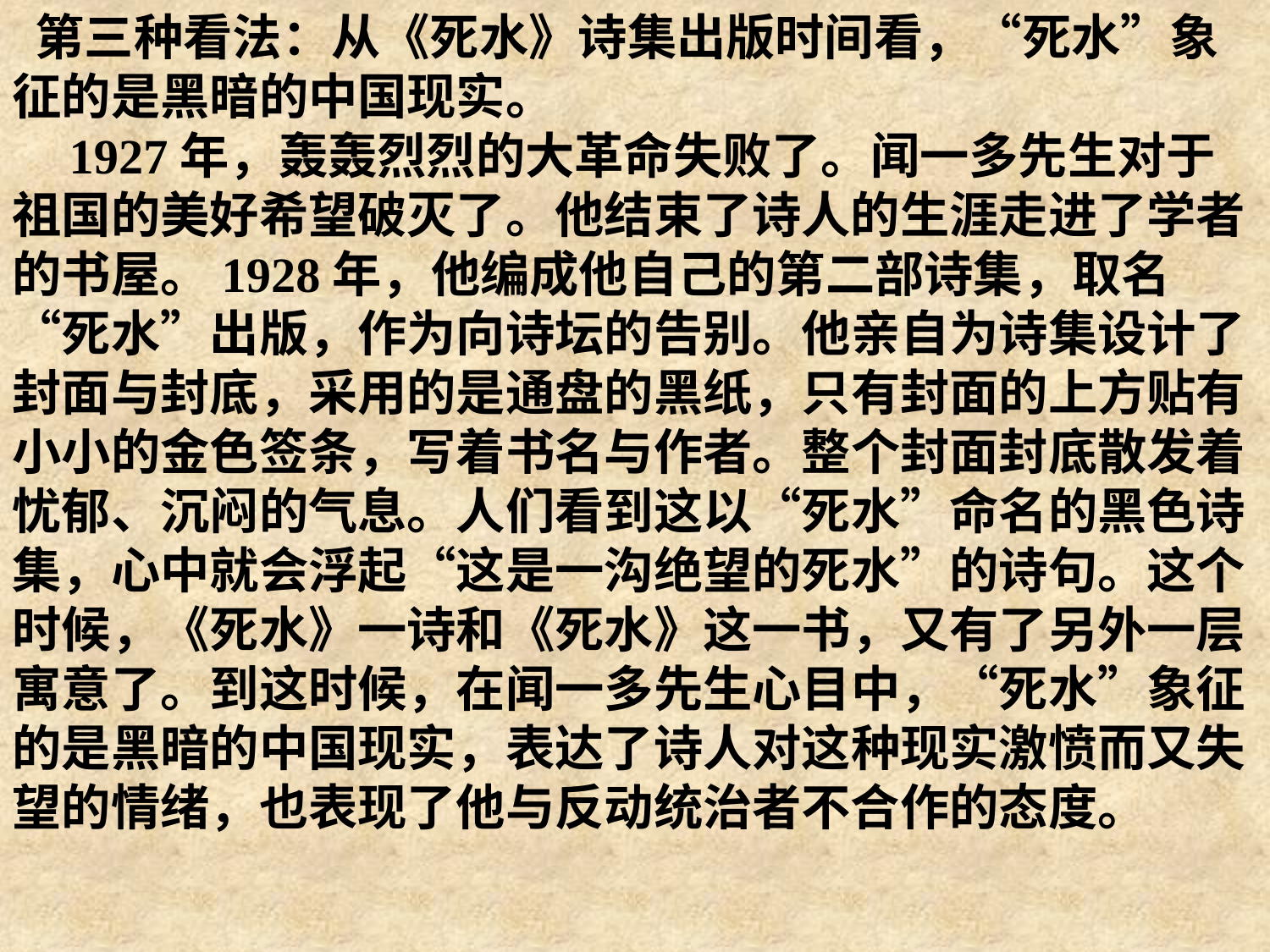

第三种看法：从《死水》诗集出版时间看，“死水”象征的是黑暗的中国现实。
    1927年，轰轰烈烈的大革命失败了。闻一多先生对于祖国的美好希望破灭了。他结束了诗人的生涯走进了学者的书屋。1928年，他编成他自己的第二部诗集，取名“死水”出版，作为向诗坛的告别。他亲自为诗集设计了封面与封底，采用的是通盘的黑纸，只有封面的上方贴有小小的金色签条，写着书名与作者。整个封面封底散发着忧郁、沉闷的气息。人们看到这以“死水”命名的黑色诗集，心中就会浮起“这是一沟绝望的死水”的诗句。这个时候，《死水》一诗和《死水》这一书，又有了另外一层寓意了。到这时候，在闻一多先生心目中，“死水”象征的是黑暗的中国现实，表达了诗人对这种现实激愤而又失望的情绪，也表现了他与反动统治者不合作的态度。